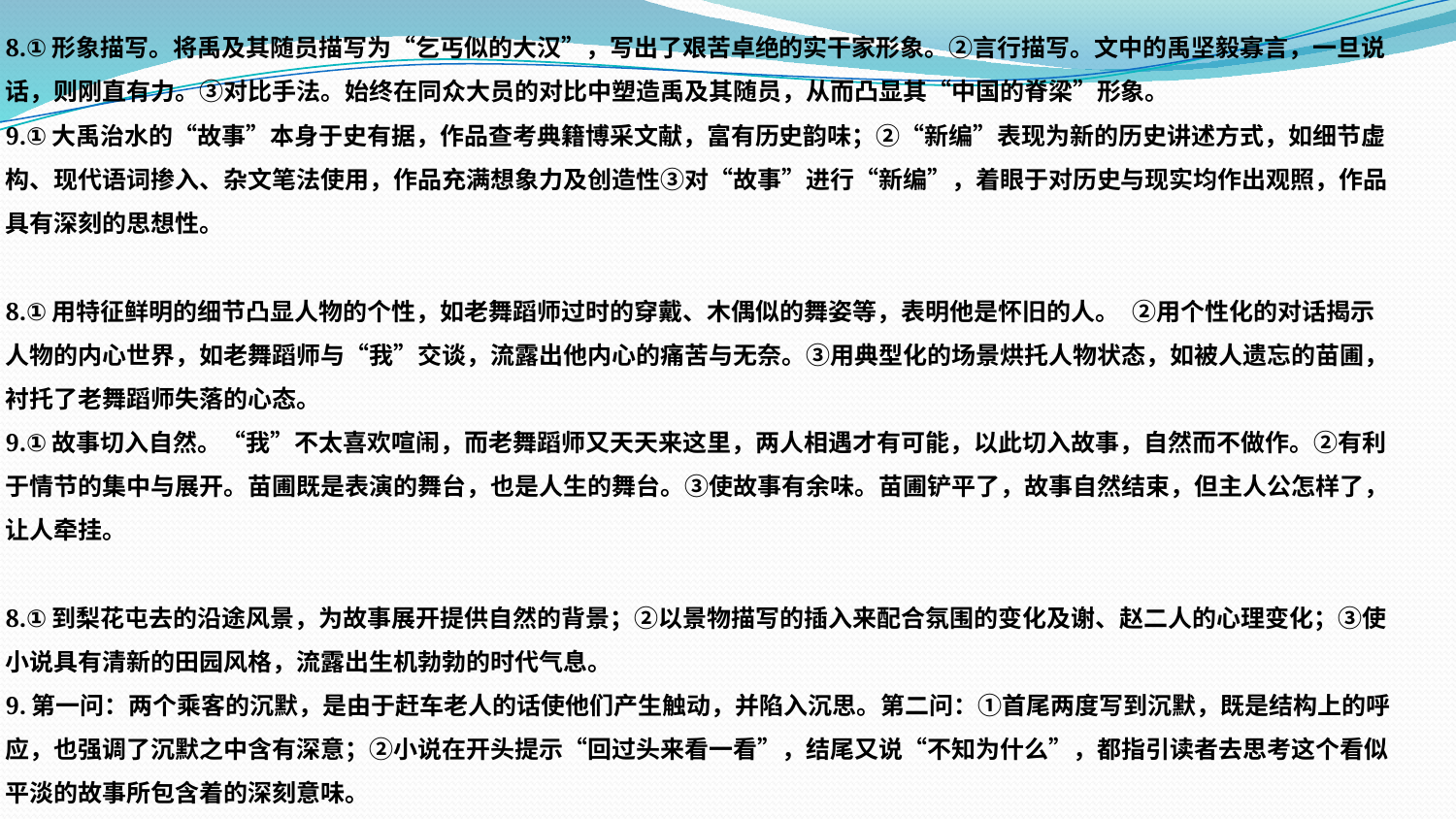

8.①形象描写。将禹及其随员描写为“乞丐似的大汉”，写出了艰苦卓绝的实干家形象。②言行描写。文中的禹坚毅寡言，一旦说话，则刚直有力。③对比手法。始终在同众大员的对比中塑造禹及其随员，从而凸显其“中国的脊梁”形象。
9.①大禹治水的“故事”本身于史有据，作品查考典籍博采文献，富有历史韵味；②“新编”表现为新的历史讲述方式，如细节虚构、现代语词掺入、杂文笔法使用，作品充满想象力及创造性③对“故事”进行“新编”，着眼于对历史与现实均作出观照，作品具有深刻的思想性。

8.①用特征鲜明的细节凸显人物的个性，如老舞蹈师过时的穿戴、木偶似的舞姿等，表明他是怀旧的人。	②用个性化的对话揭示人物的内心世界，如老舞蹈师与“我”交谈，流露出他内心的痛苦与无奈。③用典型化的场景烘托人物状态，如被人遗忘的苗圃，衬托了老舞蹈师失落的心态。
9.①故事切入自然。“我”不太喜欢喧闹，而老舞蹈师又天天来这里，两人相遇才有可能，以此切入故事，自然而不做作。②有利于情节的集中与展开。苗圃既是表演的舞台，也是人生的舞台。③使故事有余味。苗圃铲平了，故事自然结束，但主人公怎样了，让人牵挂。

8.①到梨花屯去的沿途风景，为故事展开提供自然的背景；②以景物描写的插入来配合氛围的变化及谢、赵二人的心理变化；③使小说具有清新的田园风格，流露出生机勃勃的时代气息。
9.第一问：两个乘客的沉默，是由于赶车老人的话使他们产生触动，并陷入沉思。第二问：①首尾两度写到沉默，既是结构上的呼应，也强调了沉默之中含有深意；②小说在开头提示“回过头来看一看”，结尾又说“不知为什么”，都指引读者去思考这个看似平淡的故事所包含着的深刻意味。